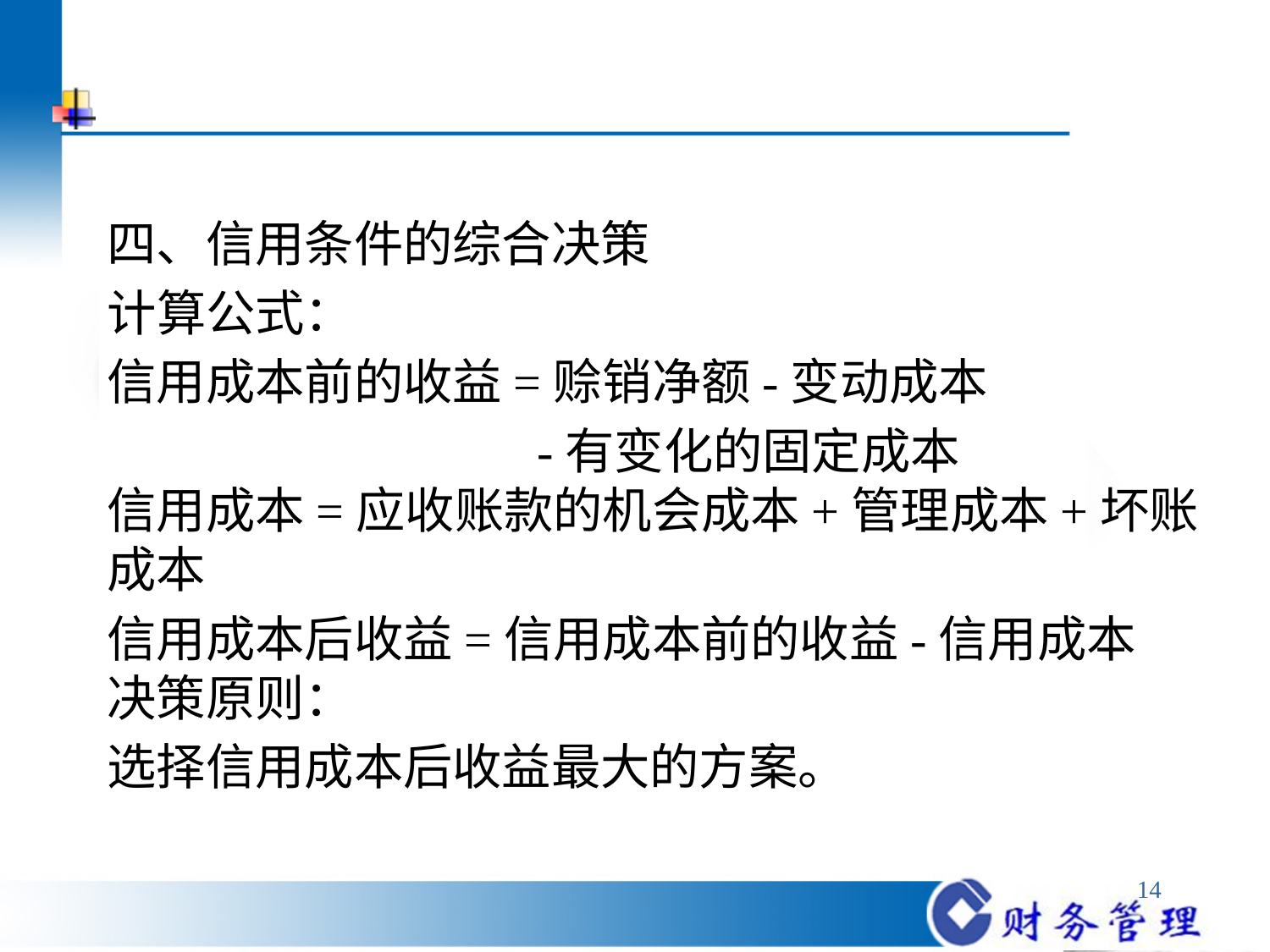

#
四、信用条件的综合决策
计算公式：
信用成本前的收益=赊销净额-变动成本
                                   -有变化的固定成本
信用成本=应收账款的机会成本+管理成本+坏账成本
信用成本后收益=信用成本前的收益-信用成本
决策原则：
选择信用成本后收益最大的方案。

14